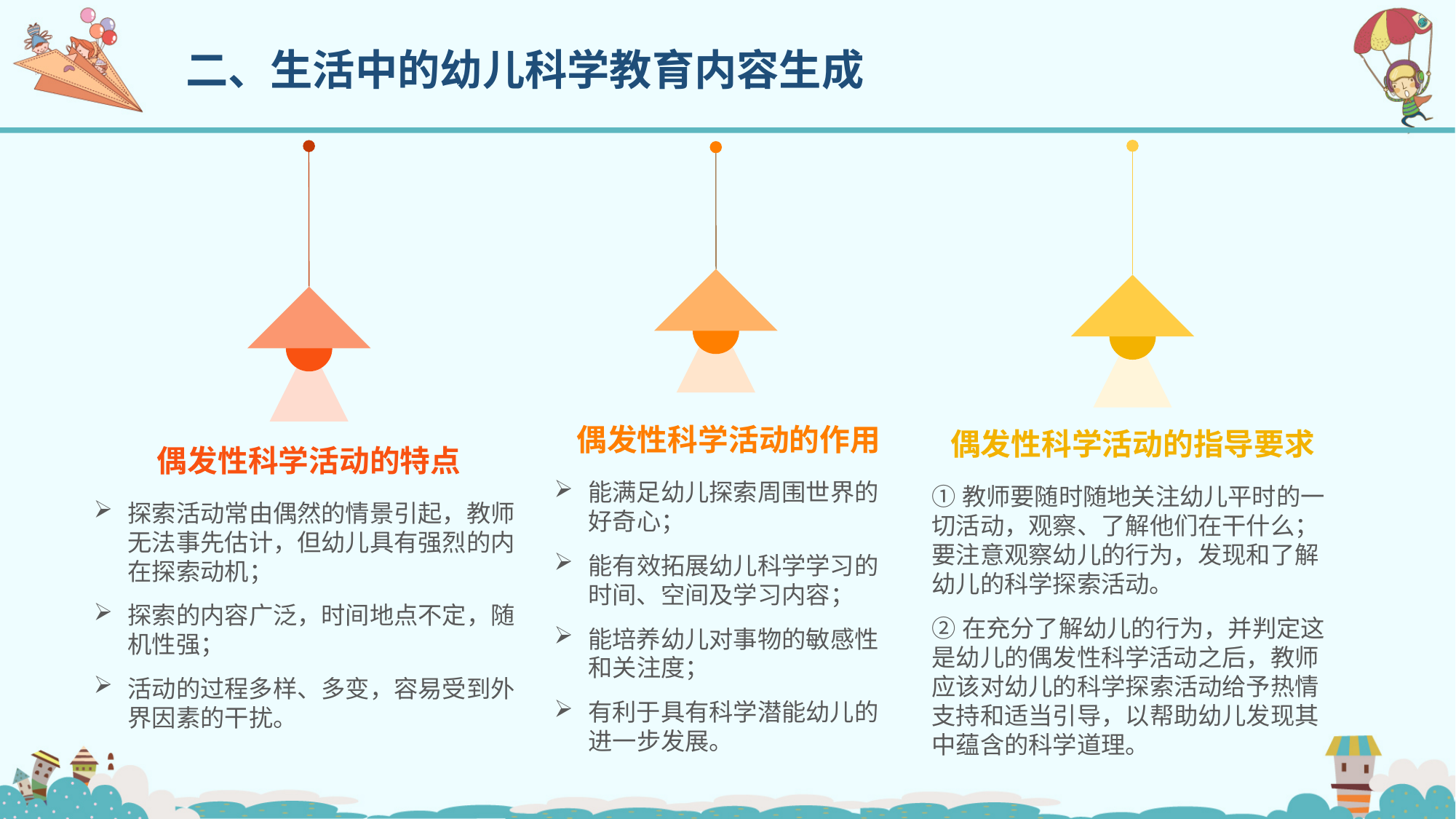

二、生活中的幼儿科学教育内容生成

偶发性科学活动的作用
偶发性科学活动的指导要求
偶发性科学活动的特点
能满足幼儿探索周围世界的好奇心；
能有效拓展幼儿科学学习的时间、空间及学习内容；
能培养幼儿对事物的敏感性和关注度；
有利于具有科学潜能幼儿的进一步发展。
①教师要随时随地关注幼儿平时的一切活动，观察、了解他们在干什么；要注意观察幼儿的行为，发现和了解幼儿的科学探索活动。
②在充分了解幼儿的行为，并判定这是幼儿的偶发性科学活动之后，教师应该对幼儿的科学探索活动给予热情支持和适当引导，以帮助幼儿发现其中蕴含的科学道理。
探索活动常由偶然的情景引起，教师无法事先估计，但幼儿具有强烈的内在探索动机；
探索的内容广泛，时间地点不定，随机性强；
活动的过程多样、多变，容易受到外界因素的干扰。